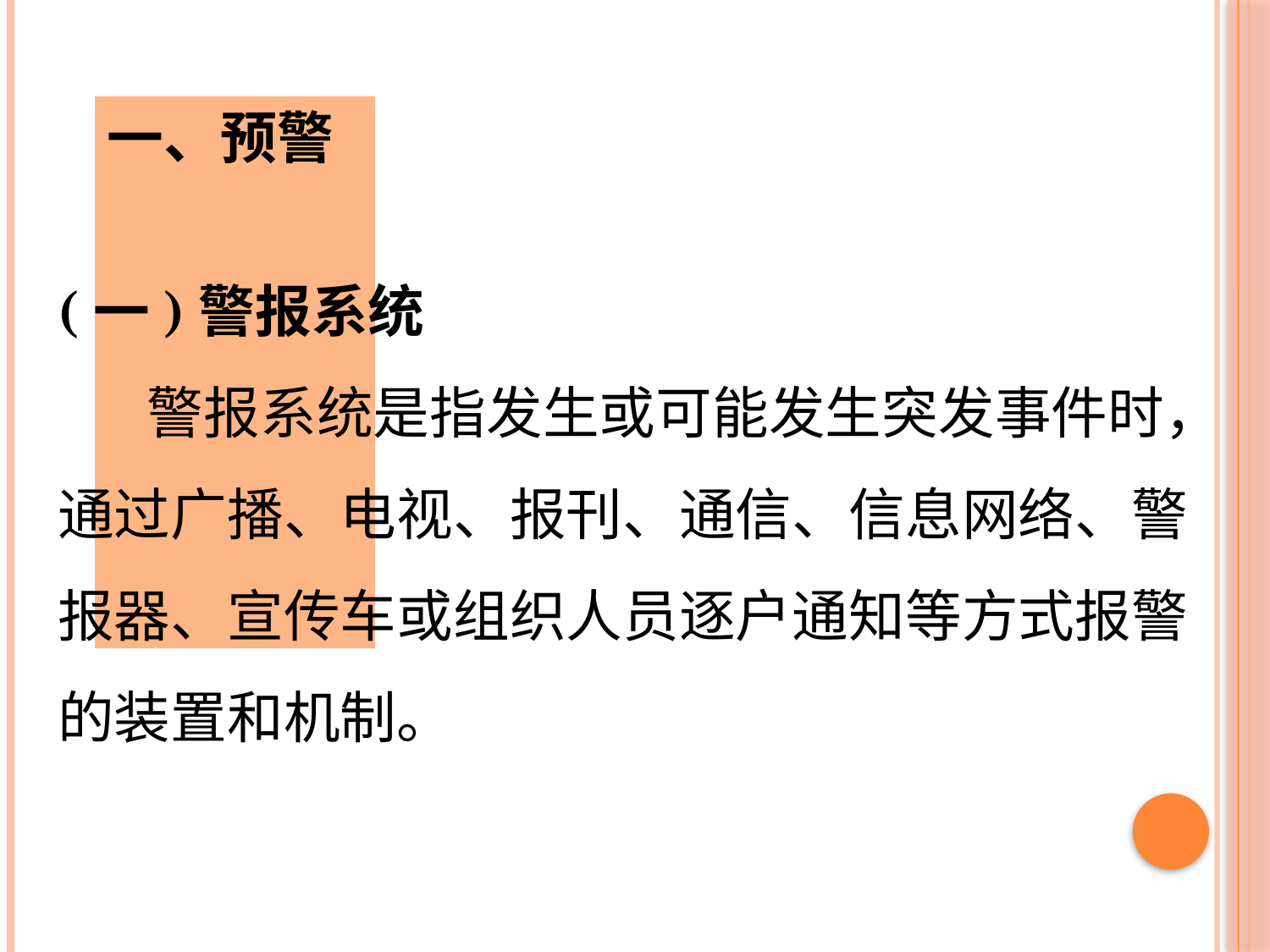

一、预警
(一)警报系统
      警报系统是指发生或可能发生突发事件时，通过广播、电视、报刊、通信、信息网络、警报器、宣传车或组织人员逐户通知等方式报警的装置和机制。